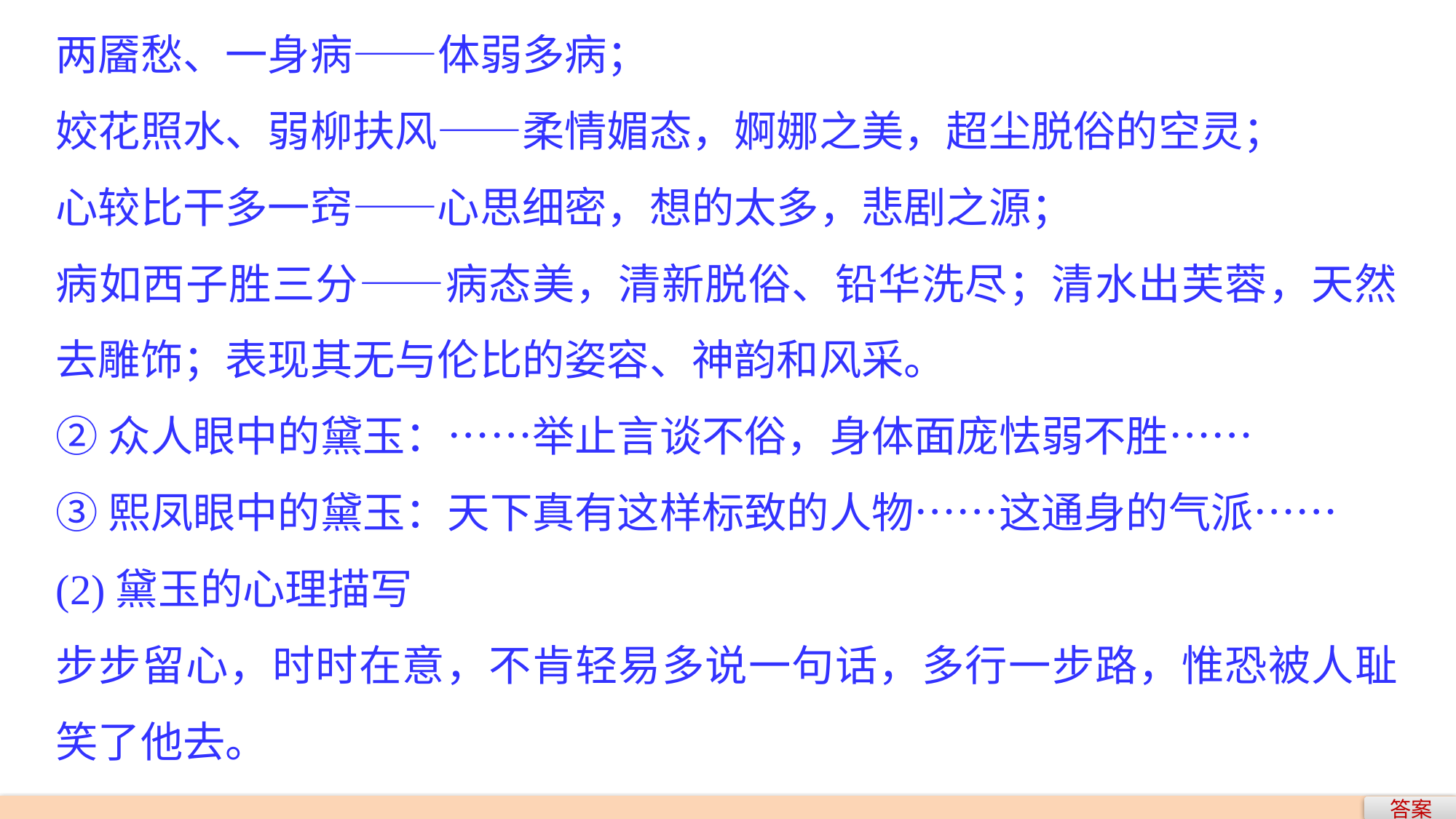

两靥愁、一身病——体弱多病；
姣花照水、弱柳扶风——柔情媚态，婀娜之美，超尘脱俗的空灵；
心较比干多一窍——心思细密，想的太多，悲剧之源；
病如西子胜三分——病态美，清新脱俗、铅华洗尽；清水出芙蓉，天然去雕饰；表现其无与伦比的姿容、神韵和风采。
②众人眼中的黛玉：……举止言谈不俗，身体面庞怯弱不胜……
③熙凤眼中的黛玉：天下真有这样标致的人物……这通身的气派……
(2)黛玉的心理描写
步步留心，时时在意，不肯轻易多说一句话，多行一步路，惟恐被人耻笑了他去。

答案